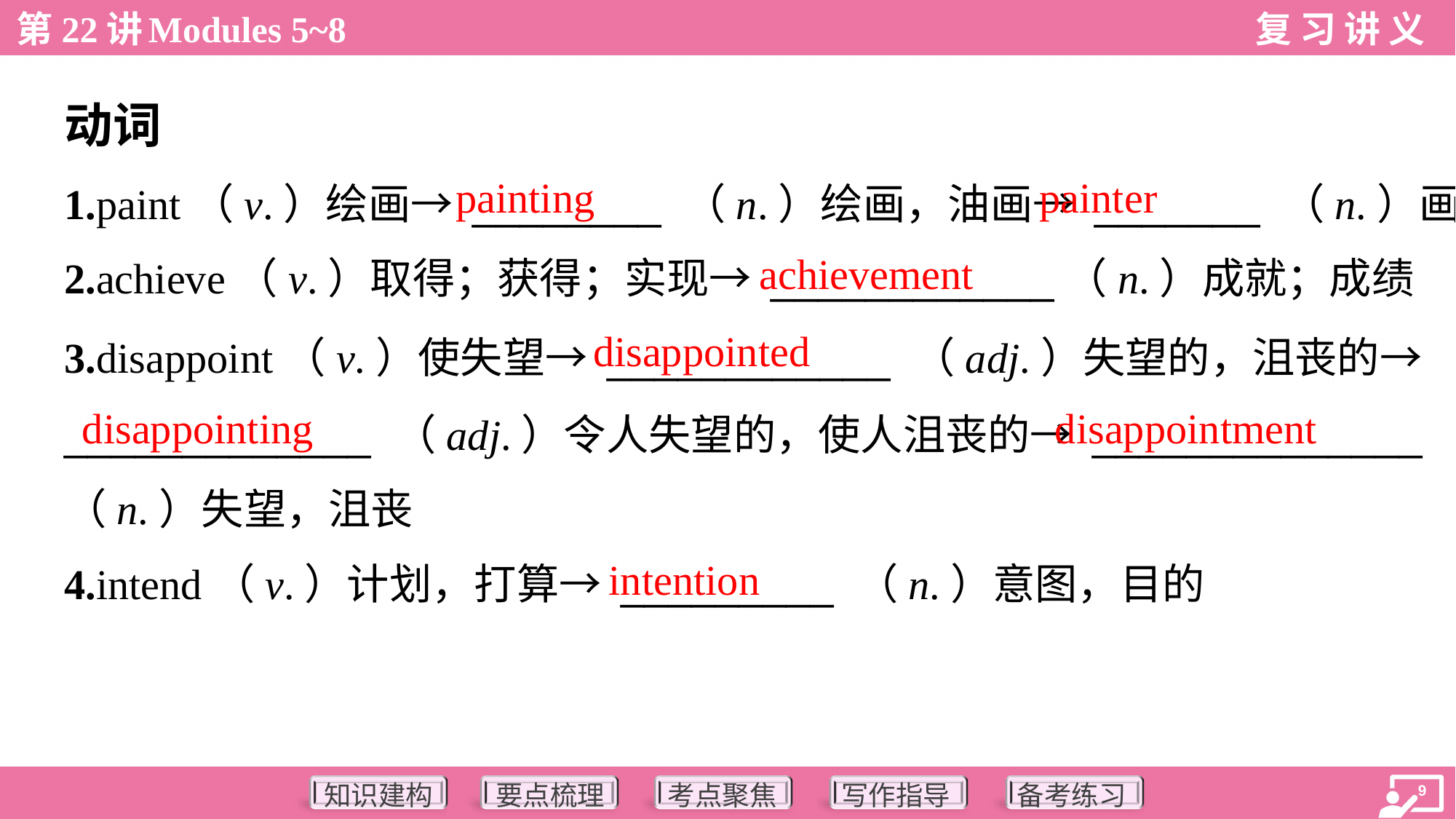

动词
painting
painter
1.paint（v.）绘画→ ________ （n.）绘画，油画→ _______ （n.）画家
2.achieve（v.）取得；获得；实现→ ____________（n.）成就；成绩
achievement
disappointed
3.disappoint（v.）使失望→ ____________ （adj.）失望的，沮丧的→
_____________ （adj.）令人失望的，使人沮丧的→ ______________
（n.）失望，沮丧
disappointing
disappointment
intention
4.intend（v.）计划，打算→ _________ （n.）意图，目的